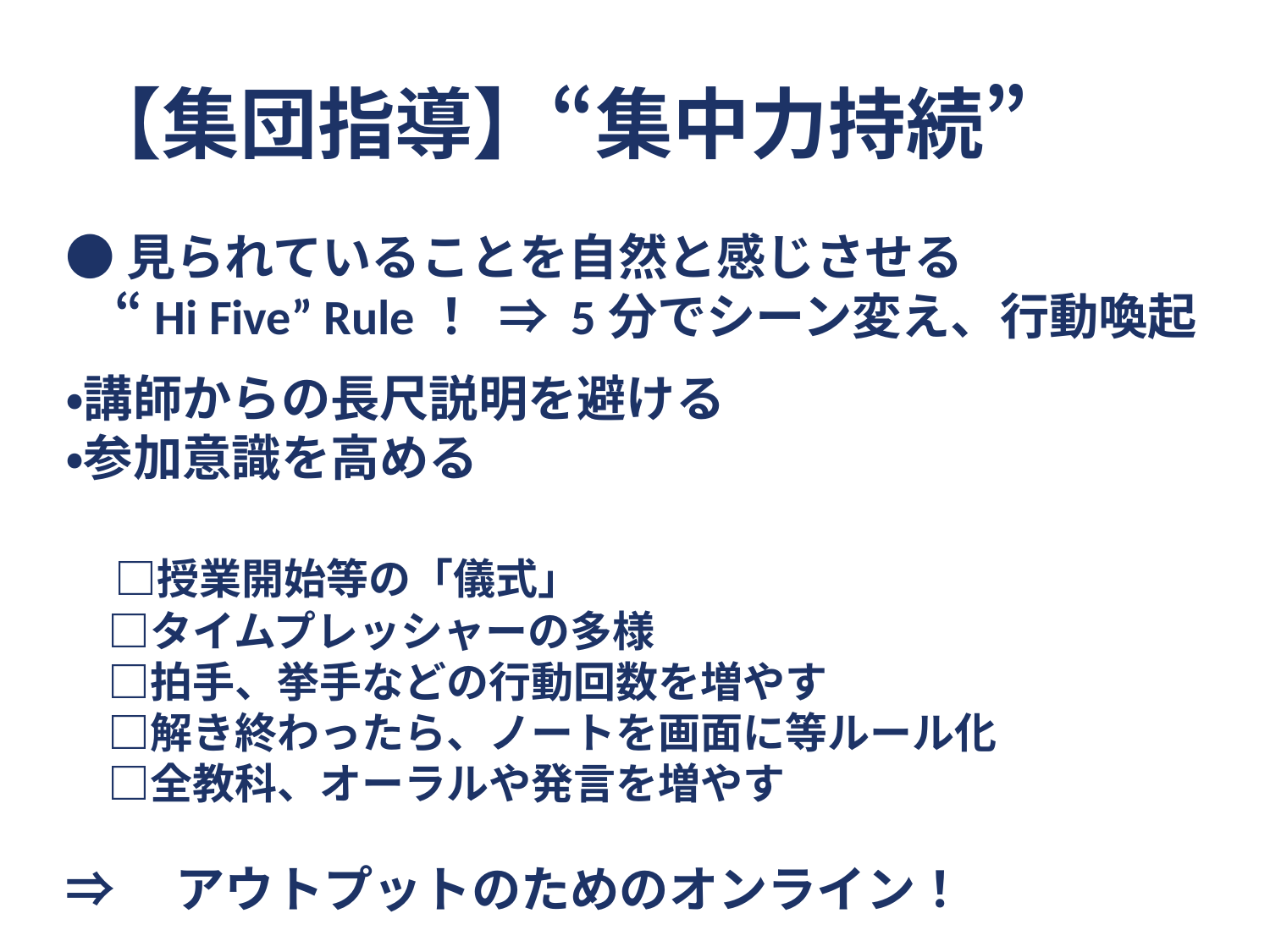

【集団指導】“集中力持続”
●見られていることを自然と感じさせる
　“Hi Five” Rule！  ⇒ 5分でシーン変え、行動喚起

・講師からの長尺説明を避ける
・参加意識を高める

　□授業開始等の「儀式」
　□タイムプレッシャーの多様
　□拍手、挙手などの行動回数を増やす
　□解き終わったら、ノートを画面に等ルール化
　□全教科、オーラルや発言を増やす

⇒　アウトプットのためのオンライン！